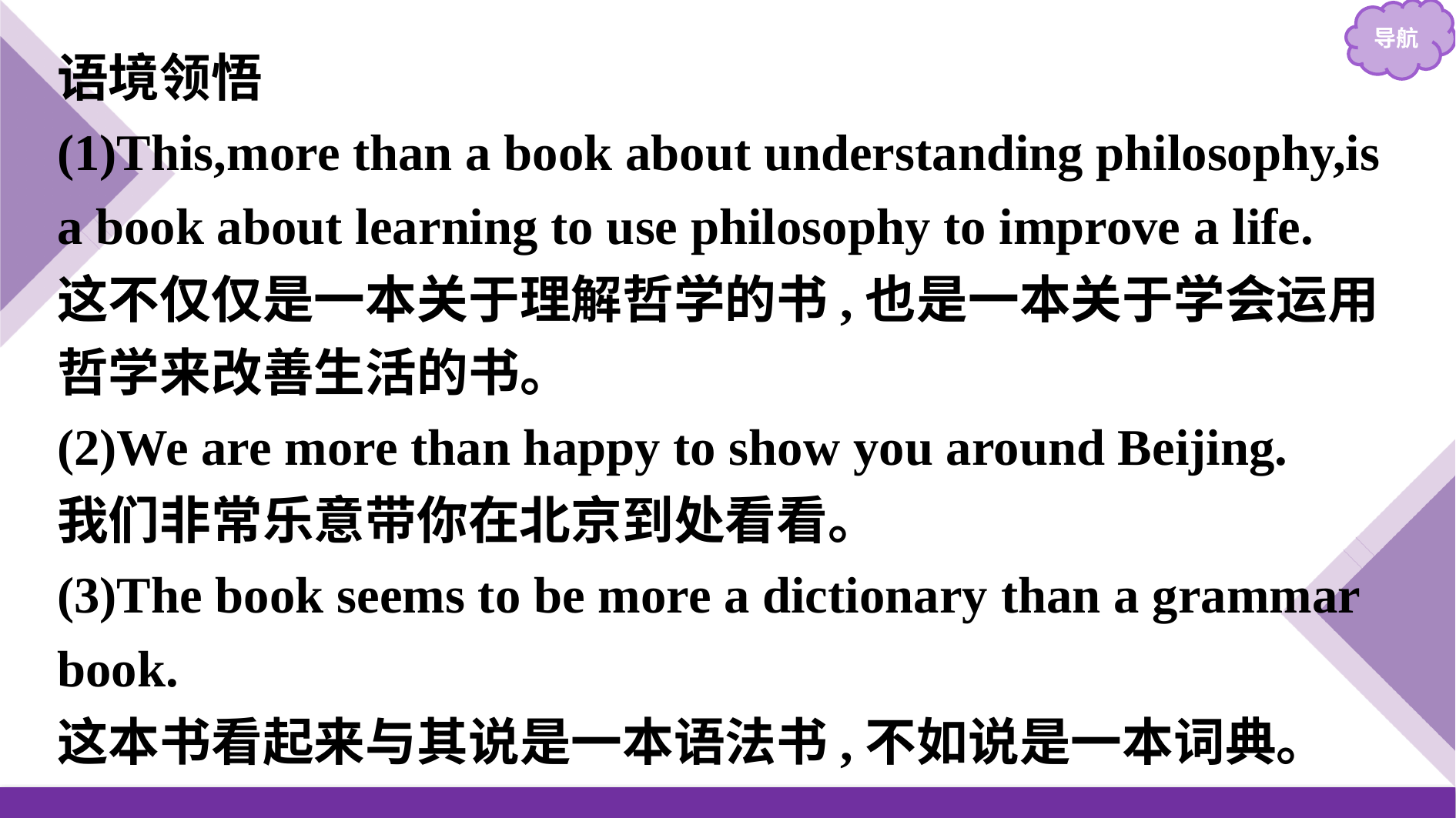

语境领悟
(1)This,more than a book about understanding philosophy,is a book about learning to use philosophy to improve a life.
这不仅仅是一本关于理解哲学的书,也是一本关于学会运用哲学来改善生活的书。
(2)We are more than happy to show you around Beijing.
我们非常乐意带你在北京到处看看。
(3)The book seems to be more a dictionary than a grammar book.
这本书看起来与其说是一本语法书,不如说是一本词典。